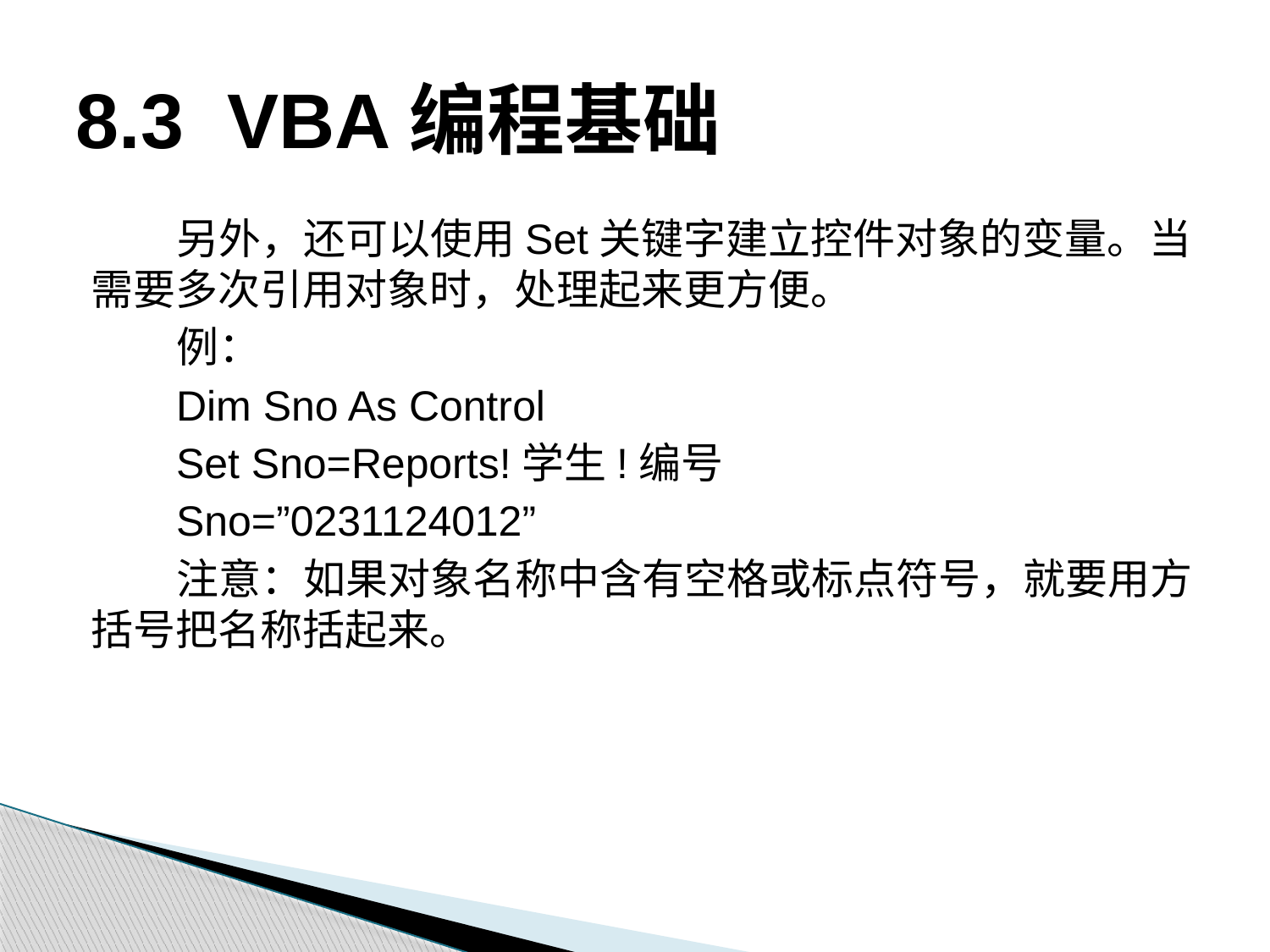

# 8.3  VBA编程基础
另外，还可以使用Set关键字建立控件对象的变量。当需要多次引用对象时，处理起来更方便。
例：
Dim Sno As Control
Set Sno=Reports!学生!编号
Sno=”0231124012”
注意：如果对象名称中含有空格或标点符号，就要用方括号把名称括起来。